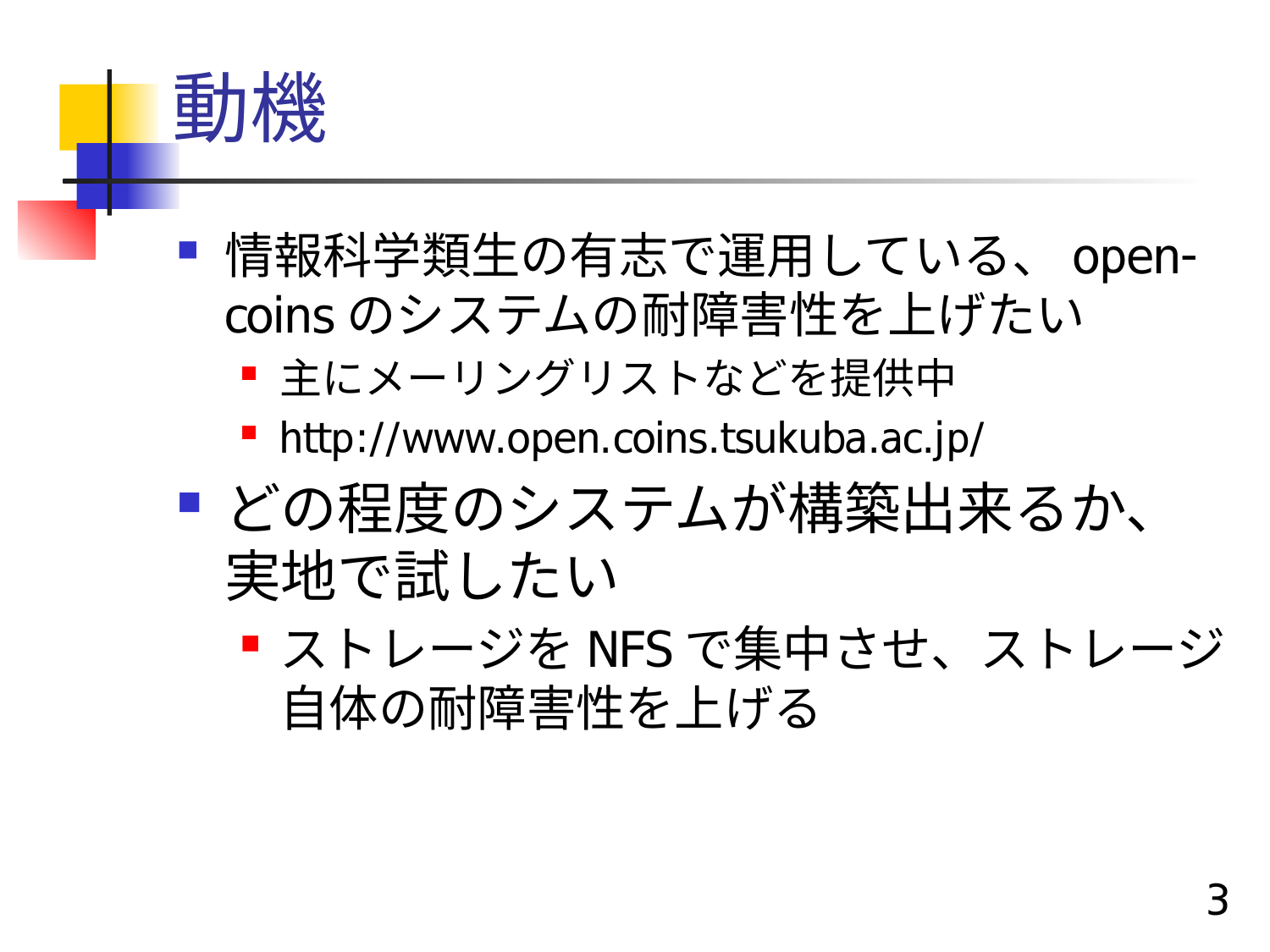

# 動機
情報科学類生の有志で運用している、open-coinsのシステムの耐障害性を上げたい
主にメーリングリストなどを提供中
http://www.open.coins.tsukuba.ac.jp/
どの程度のシステムが構築出来るか、実地で試したい
ストレージをNFSで集中させ、ストレージ自体の耐障害性を上げる
3